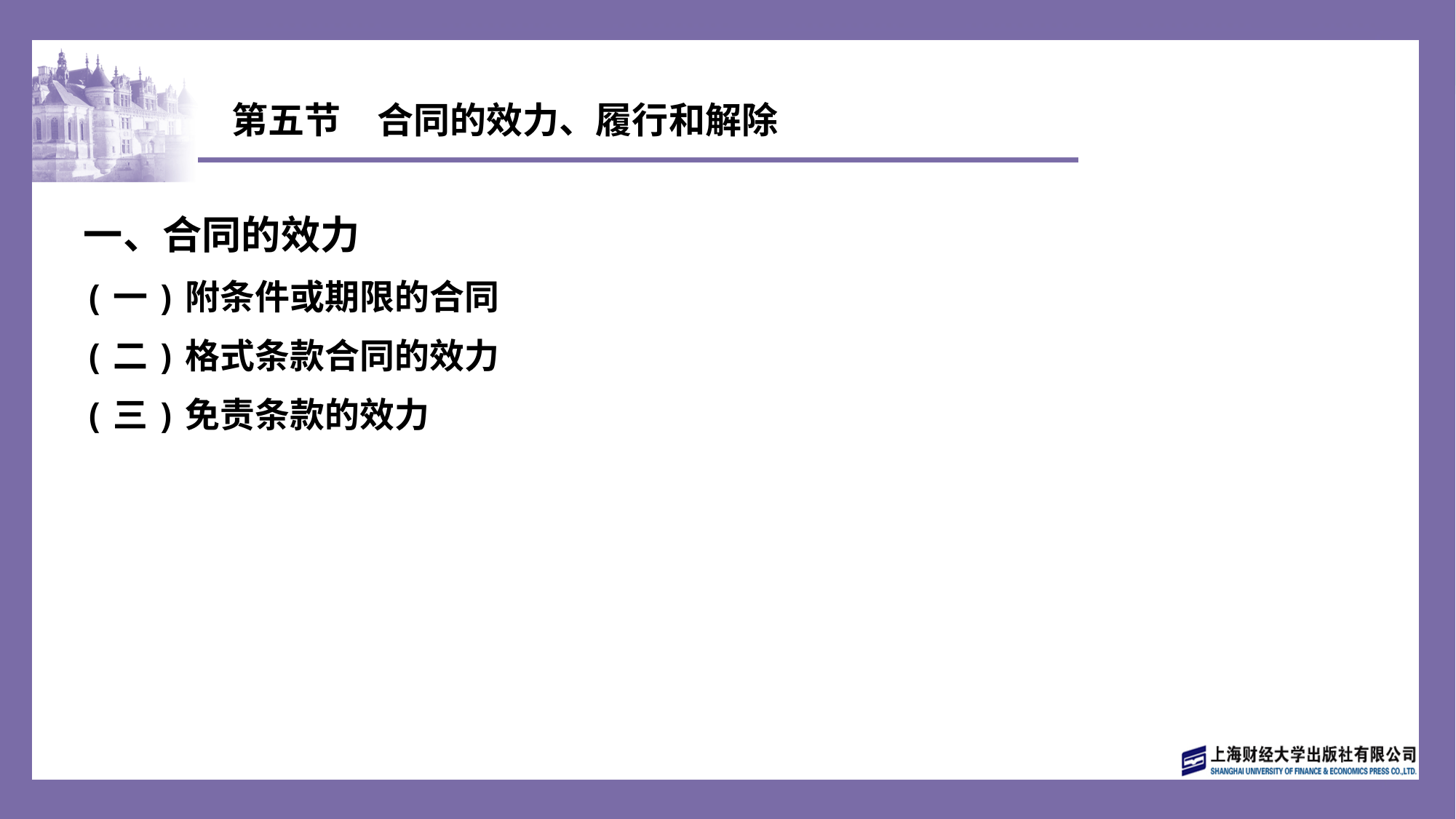

# 第五节　合同的效力、履行和解除
一、合同的效力
(一)附条件或期限的合同
(二)格式条款合同的效力
(三)免责条款的效力